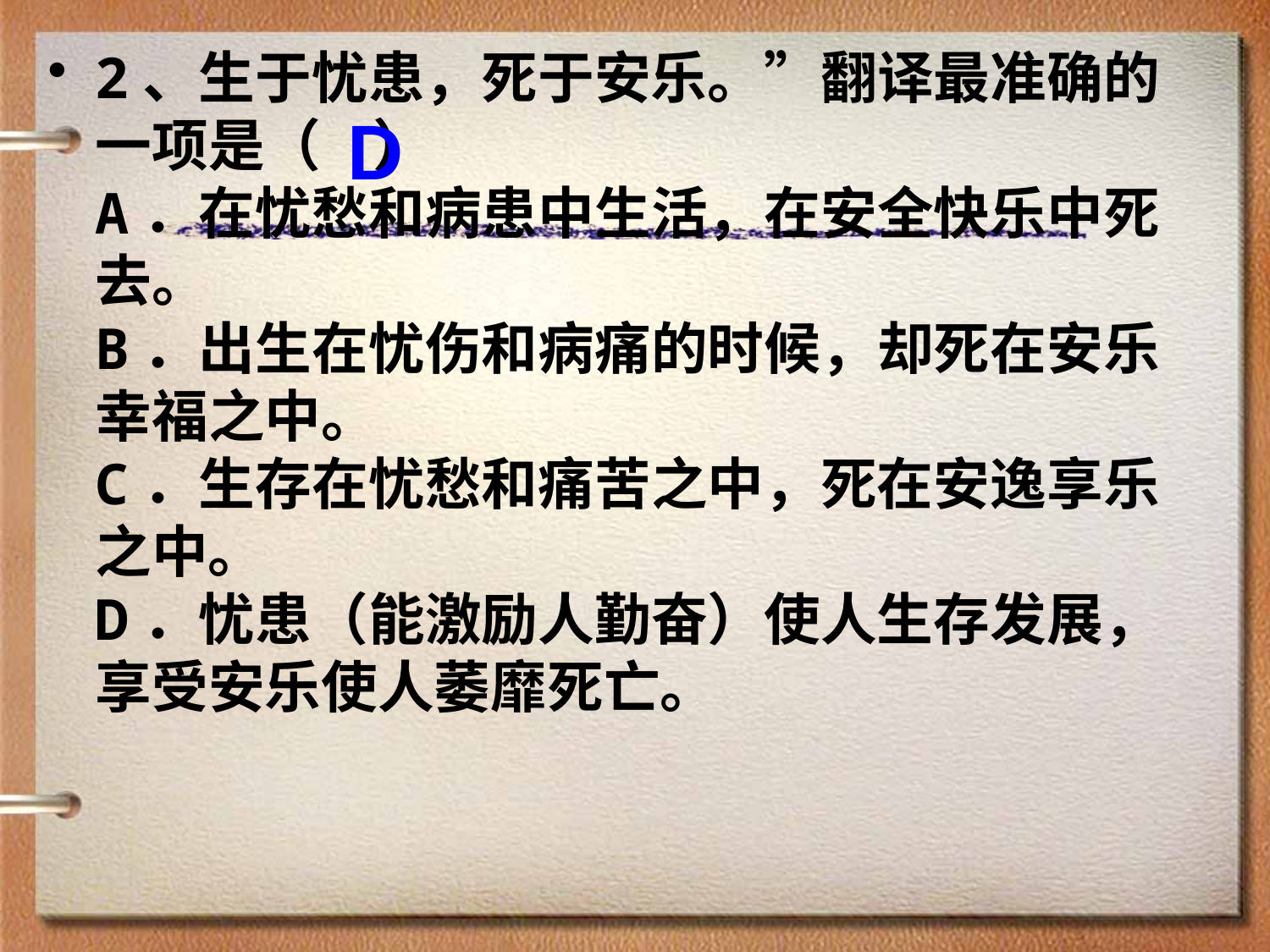

2、生于忧患，死于安乐。”翻译最准确的一项是（    ）
A．在忧愁和病患中生活，在安全快乐中死去。
B．出生在忧伤和病痛的时候，却死在安乐幸福之中。
C．生存在忧愁和痛苦之中，死在安逸享乐之中。
D．忧患（能激励人勤奋）使人生存发展，享受安乐使人萎靡死亡。
D